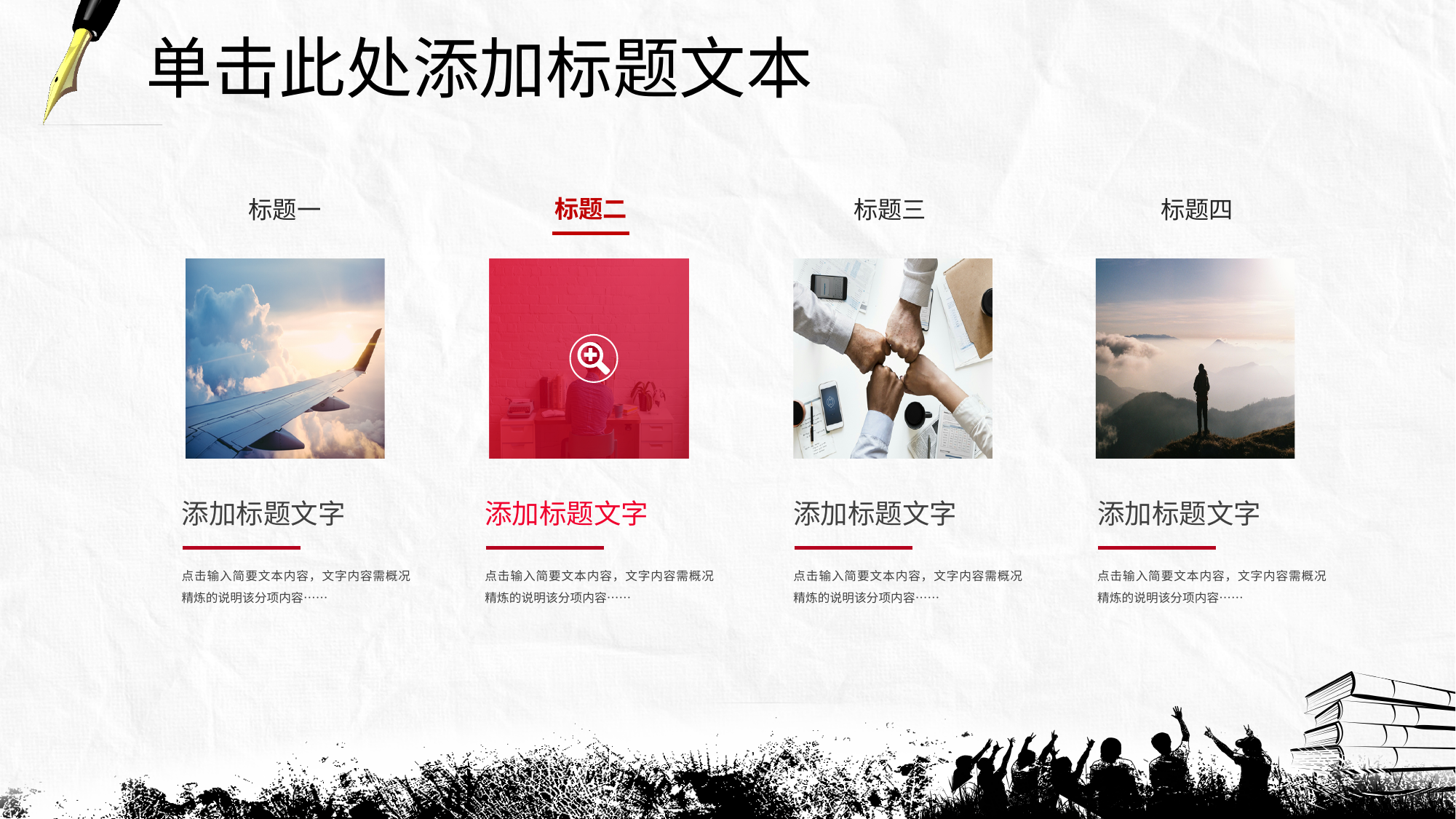

单击此处添加标题文本
标题二
标题一
标题三
标题四

添加标题文字
点击输入简要文本内容，文字内容需概况精炼的说明该分项内容……
添加标题文字
点击输入简要文本内容，文字内容需概况精炼的说明该分项内容……
添加标题文字
点击输入简要文本内容，文字内容需概况精炼的说明该分项内容……
添加标题文字
点击输入简要文本内容，文字内容需概况精炼的说明该分项内容……